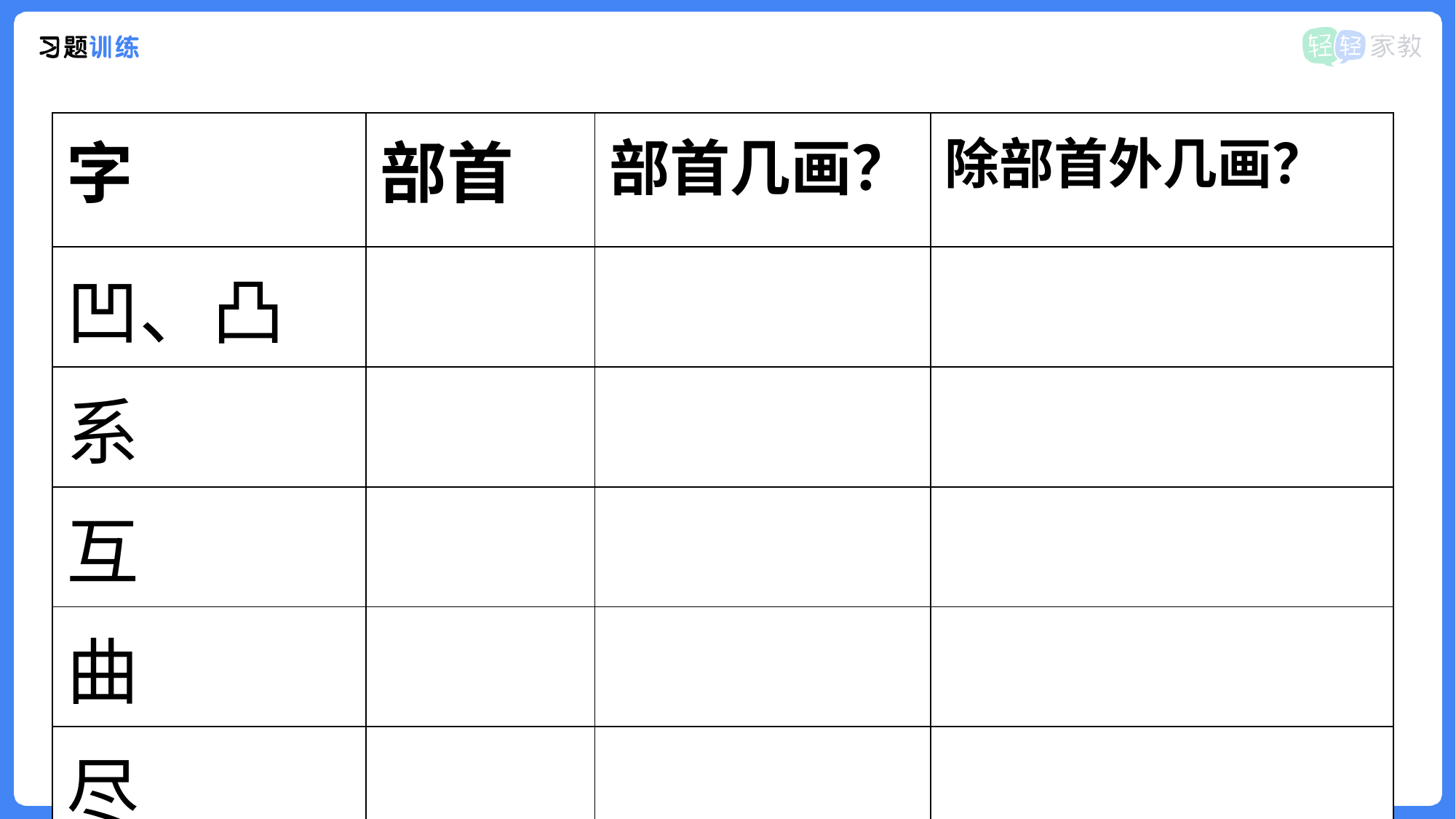

| 字 | 部首 | 部首几画？ | 除部首外几画？ |
| --- | --- | --- | --- |
| 凹、凸 |  |  |  |
| 系 |  |  |  |
| 互 |  |  |  |
| 曲 |  |  |  |
| 尽 |  |  |  |